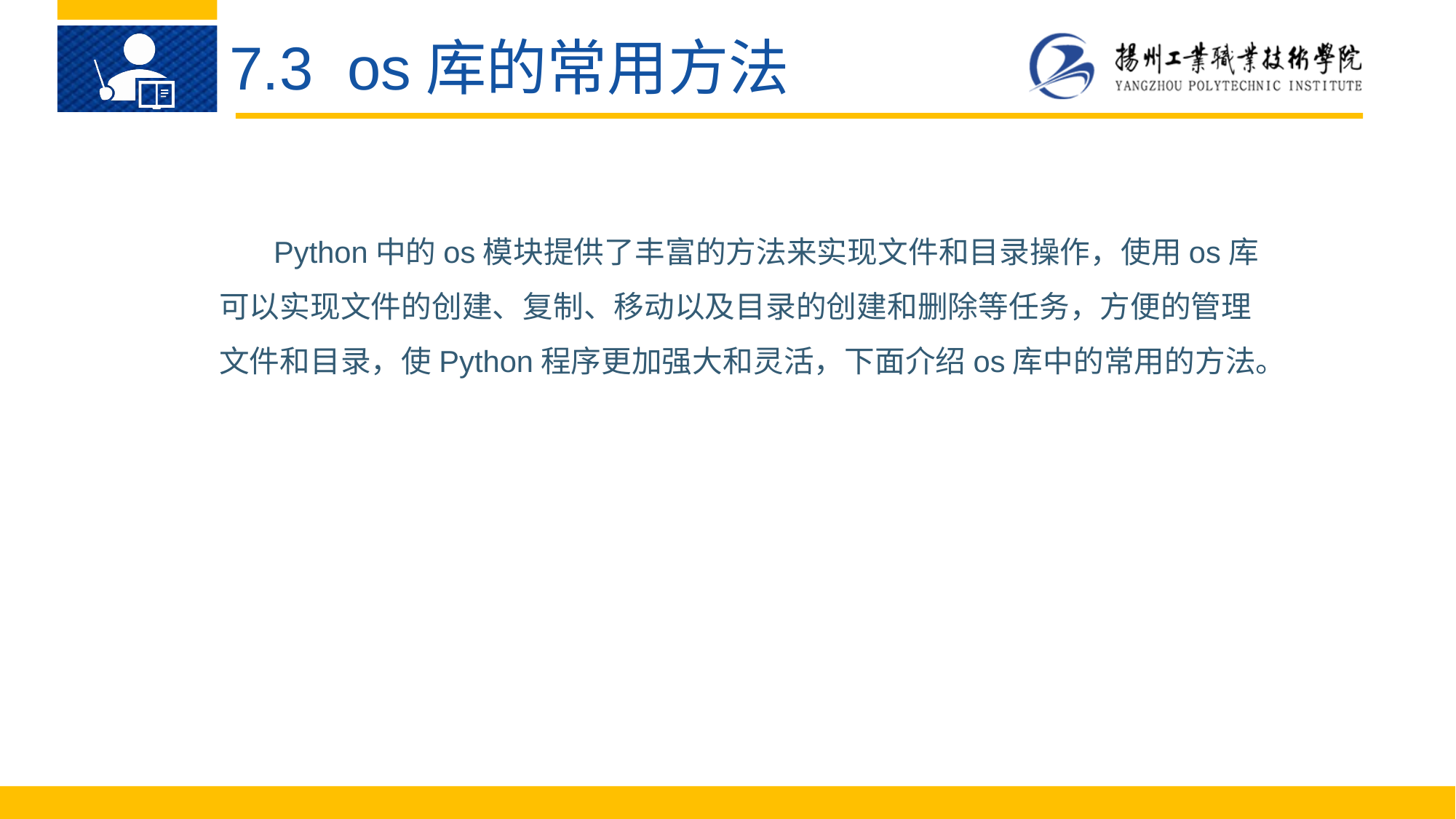

7.3  os库的常用方法
Python中的os模块提供了丰富的方法来实现文件和目录操作，使用os库可以实现文件的创建、复制、移动以及目录的创建和删除等任务，方便的管理文件和目录，使Python程序更加强大和灵活，下面介绍os库中的常用的方法。